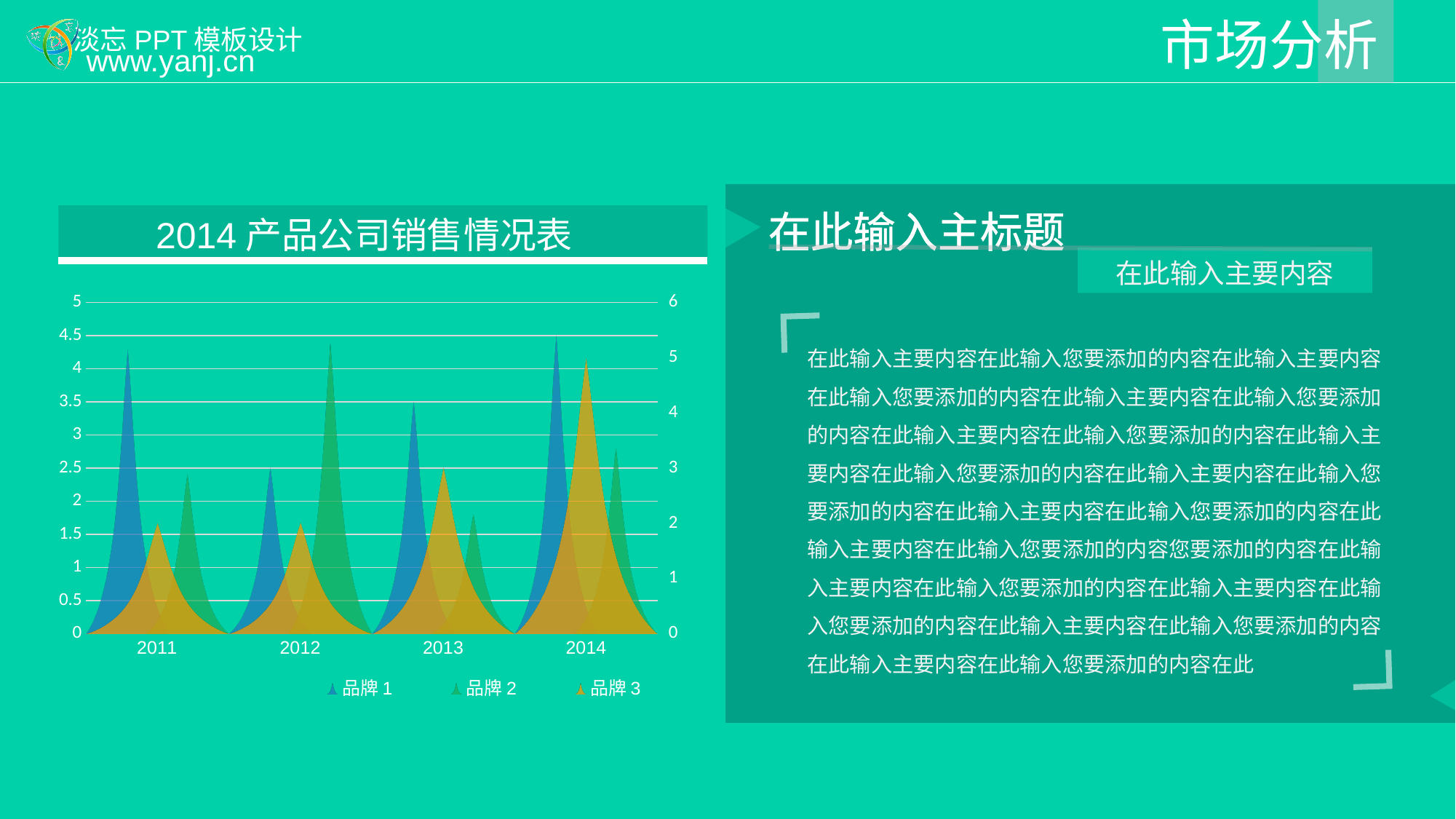

市场分析

### Chart

| Category | 品牌1 | 品牌2 | 品牌3 |
|---|---|---|---|
| 2011 | 4.3 | 2.4 | 2.0 |
| 2012 | 2.5 | 4.4 | 2.0 |
| 2013 | 3.5 | 1.8 | 3.0 |
| 2014 | 4.5 | 2.8 | 5.0 |
2014产品公司销售情况表

在此输入主标题

在此输入主要内容

在此输入主要内容在此输入您要添加的内容在此输入主要内容在此输入您要添加的内容在此输入主要内容在此输入您要添加的内容在此输入主要内容在此输入您要添加的内容在此输入主要内容在此输入您要添加的内容在此输入主要内容在此输入您要添加的内容在此输入主要内容在此输入您要添加的内容在此输入主要内容在此输入您要添加的内容您要添加的内容在此输入主要内容在此输入您要添加的内容在此输入主要内容在此输入您要添加的内容在此输入主要内容在此输入您要添加的内容在此输入主要内容在此输入您要添加的内容在此